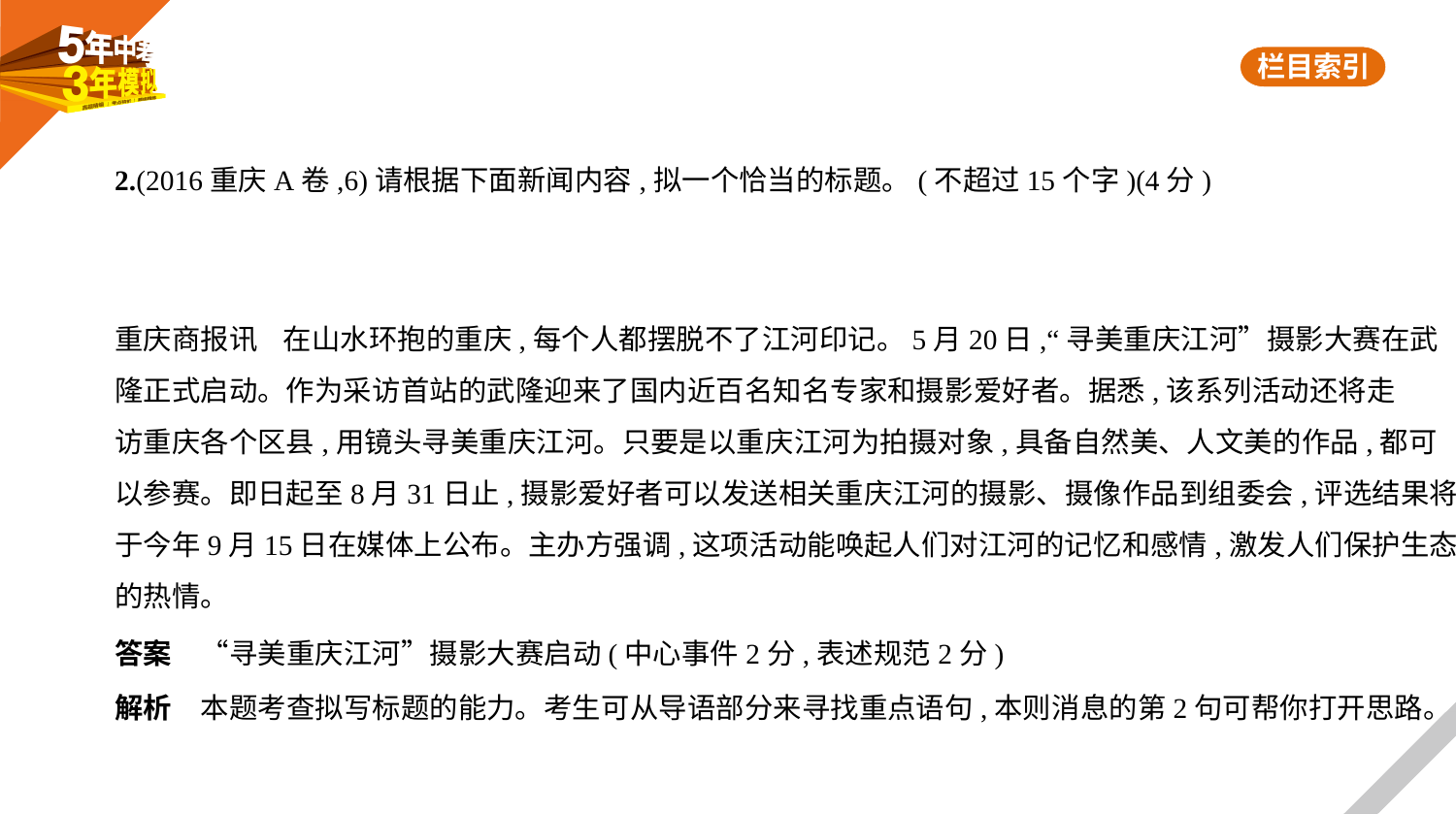

2.(2016重庆A卷,6)请根据下面新闻内容,拟一个恰当的标题。(不超过15个字)(4分)
|  |  |  |  |  |  |  |  |  |  |  |  |  |  |  |
| --- | --- | --- | --- | --- | --- | --- | --- | --- | --- | --- | --- | --- | --- | --- |
重庆商报讯    在山水环抱的重庆,每个人都摆脱不了江河印记。5月20日,“寻美重庆江河”摄影大赛在武
隆正式启动。作为采访首站的武隆迎来了国内近百名知名专家和摄影爱好者。据悉,该系列活动还将走
访重庆各个区县,用镜头寻美重庆江河。只要是以重庆江河为拍摄对象,具备自然美、人文美的作品,都可
以参赛。即日起至8月31日止,摄影爱好者可以发送相关重庆江河的摄影、摄像作品到组委会,评选结果将
于今年9月15日在媒体上公布。主办方强调,这项活动能唤起人们对江河的记忆和感情,激发人们保护生态
的热情。
答案　“寻美重庆江河”摄影大赛启动(中心事件2分,表述规范2分)
解析　本题考查拟写标题的能力。考生可从导语部分来寻找重点语句,本则消息的第2句可帮你打开思路。